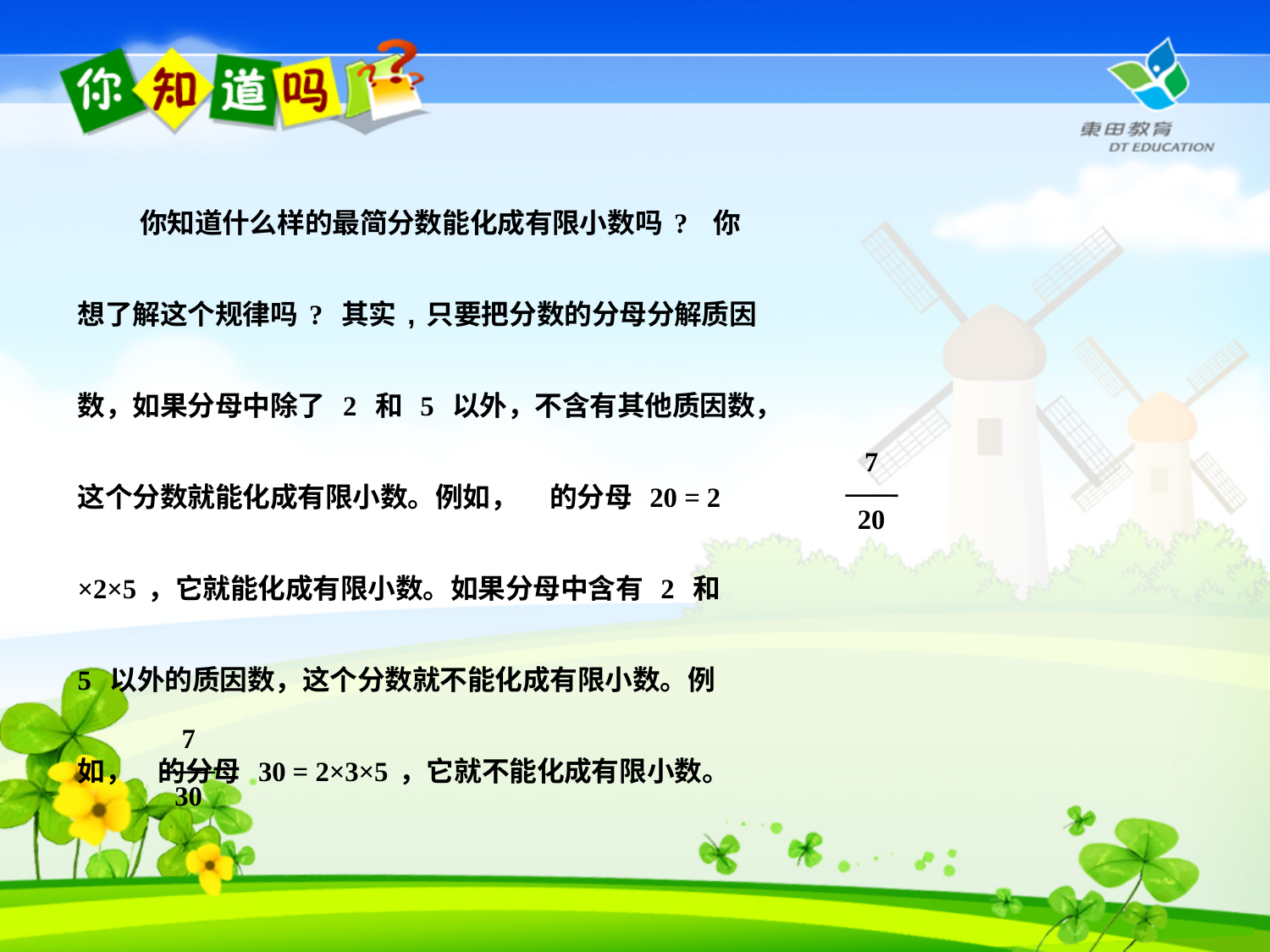

你知道什么样的最简分数能化成有限小数吗?  你
想了解这个规律吗? 其实,只要把分数的分母分解质因
数，如果分母中除了 2 和 5 以外，不含有其他质因数，
这个分数就能化成有限小数。例如，     的分母 20 = 2
×2×5，它就能化成有限小数。如果分母中含有 2 和
5 以外的质因数，这个分数就不能化成有限小数。例
如，    的分母 30 = 2×3×5，它就不能化成有限小数。
7
20

7
30